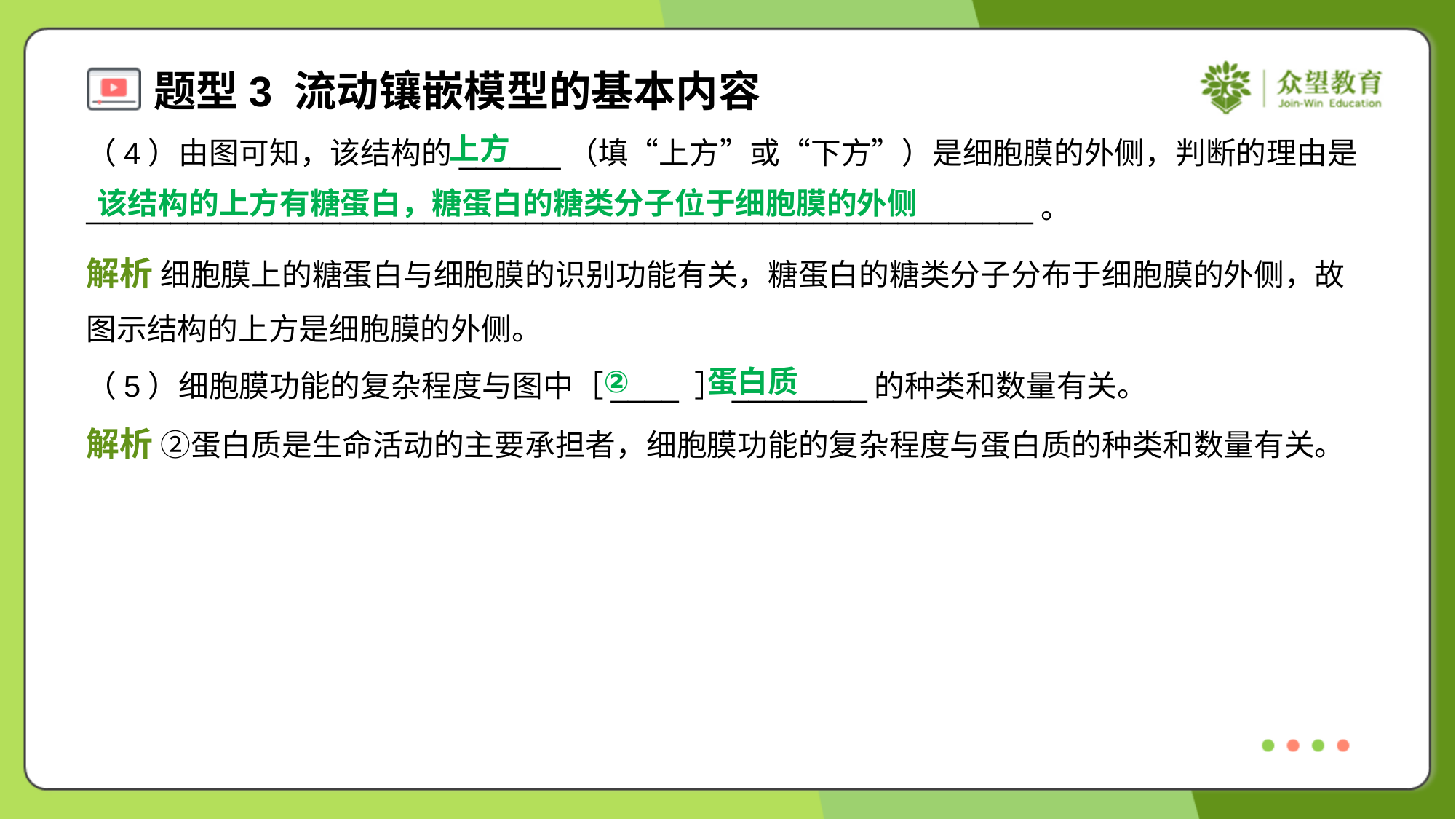

上方
（4）由图可知，该结构的______（填“上方”或“下方”）是细胞膜的外侧，判断的理由是
________________________________________________________。
该结构的上方有糖蛋白，糖蛋白的糖类分子位于细胞膜的外侧
解析 细胞膜上的糖蛋白与细胞膜的识别功能有关，糖蛋白的糖类分子分布于细胞膜的外侧，故
图示结构的上方是细胞膜的外侧。
②
蛋白质
（5）细胞膜功能的复杂程度与图中［____ ］________的种类和数量有关。
解析 ②蛋白质是生命活动的主要承担者，细胞膜功能的复杂程度与蛋白质的种类和数量有关。